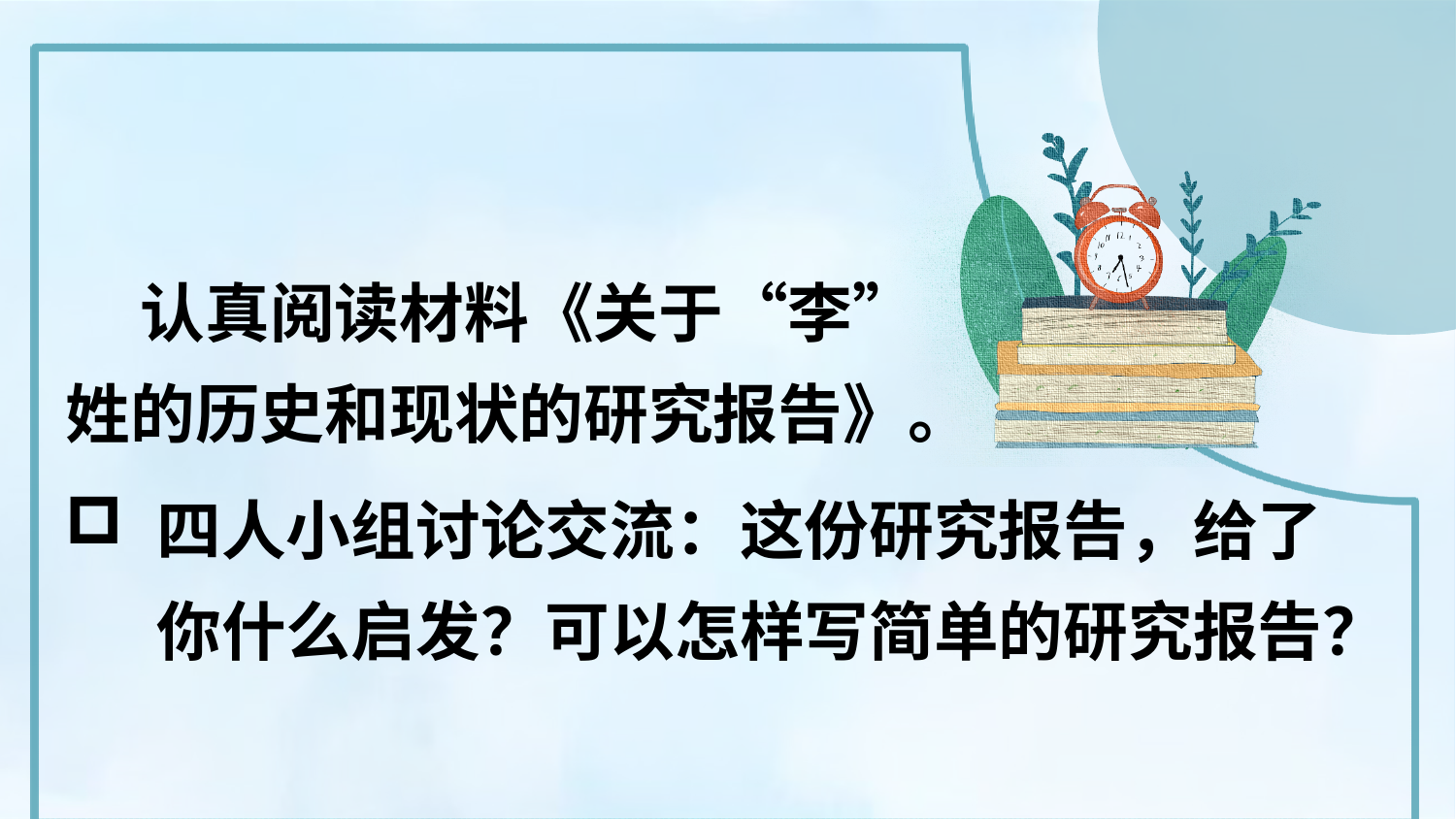

认真阅读材料《关于“李”姓的历史和现状的研究报告》。
四人小组讨论交流：这份研究报告，给了你什么启发？可以怎样写简单的研究报告？